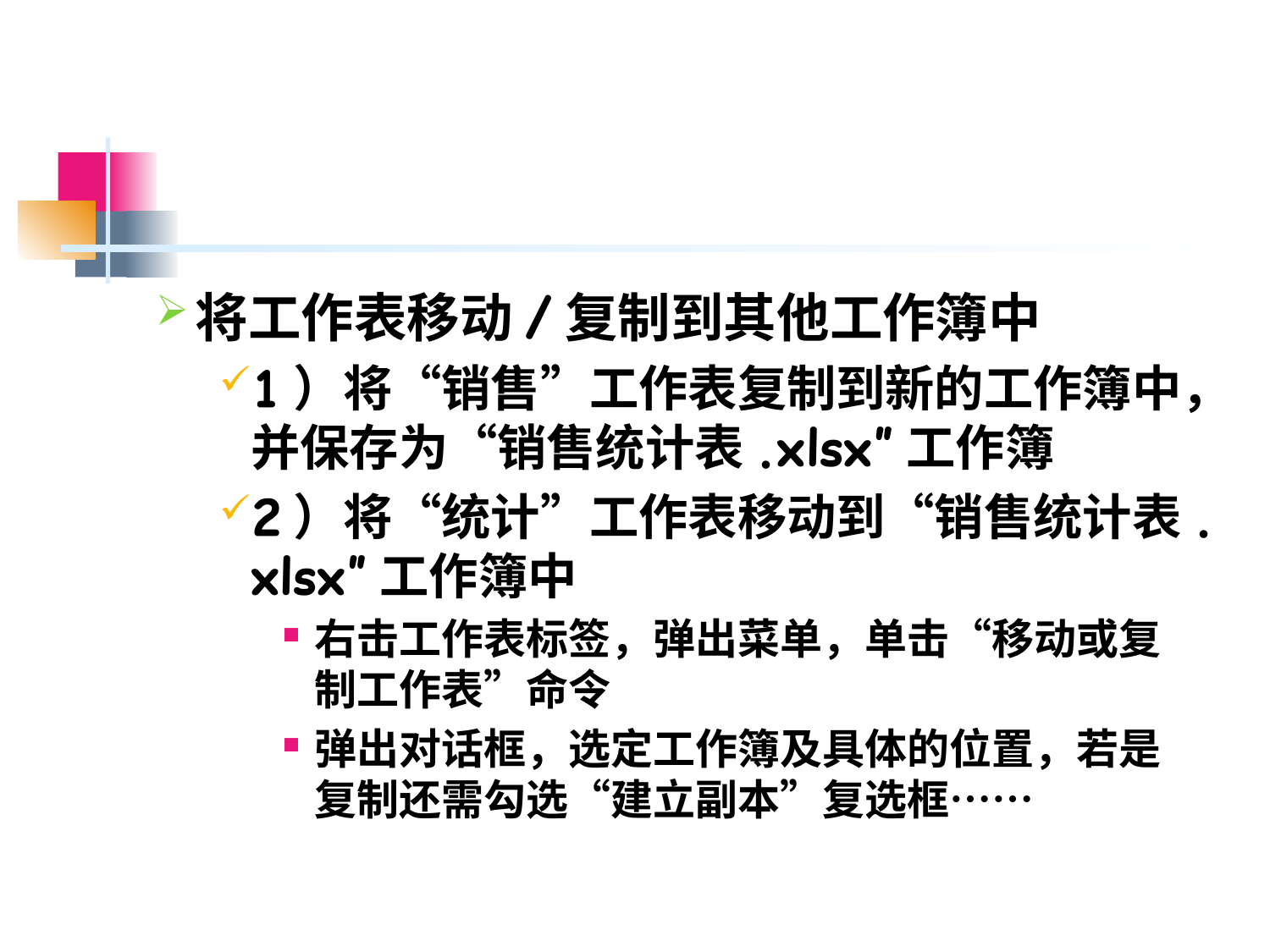

#
将工作表移动/复制到其他工作簿中
1）将“销售”工作表复制到新的工作簿中，并保存为“销售统计表.xlsx”工作簿
2）将“统计”工作表移动到“销售统计表.xlsx”工作簿中
右击工作表标签，弹出菜单，单击“移动或复制工作表”命令
弹出对话框，选定工作簿及具体的位置，若是复制还需勾选“建立副本”复选框……